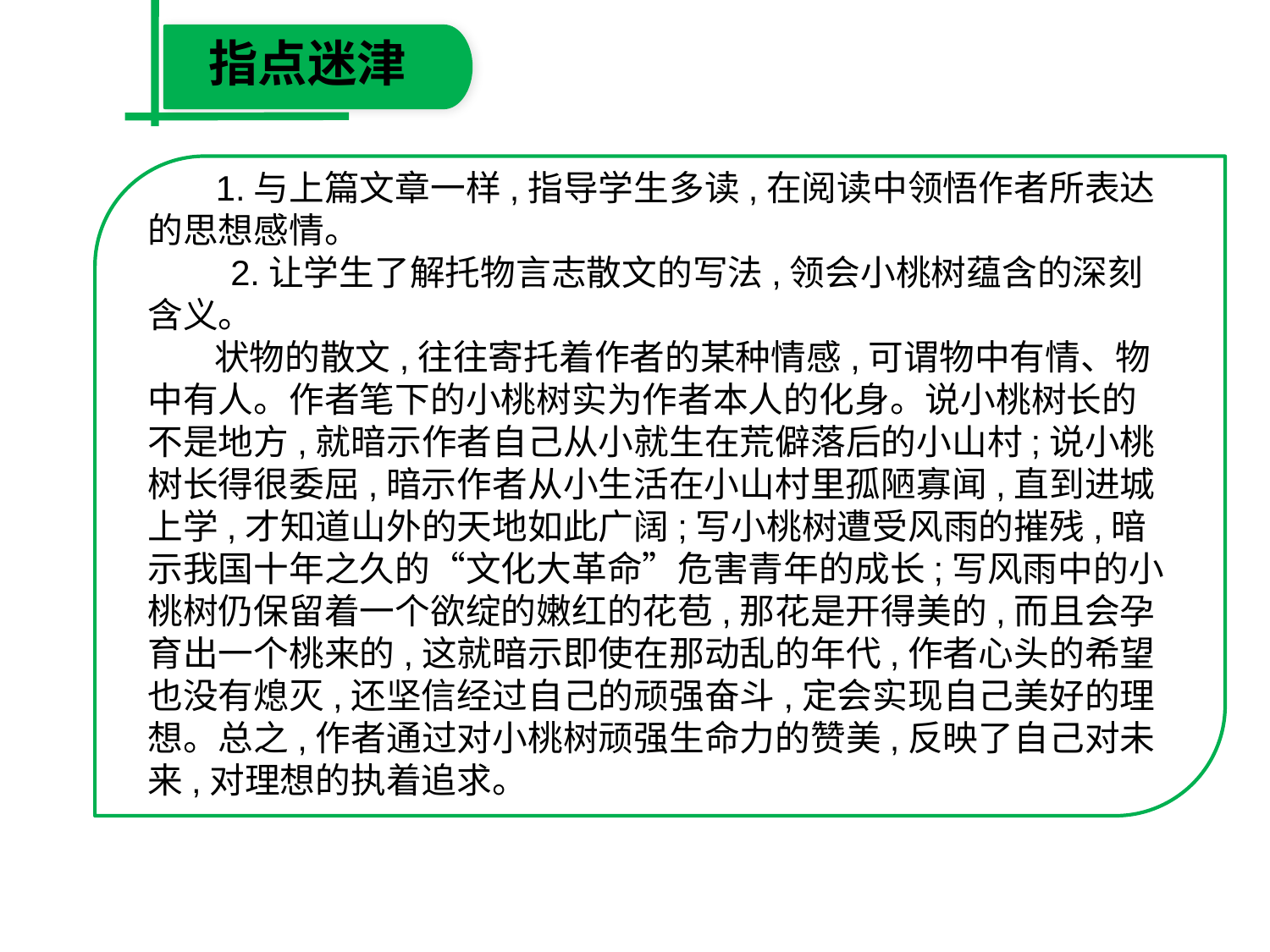

指点迷津

       1.与上篇文章一样,指导学生多读,在阅读中领悟作者所表达的思想感情。
　     2.让学生了解托物言志散文的写法,领会小桃树蕴含的深刻含义。
　    状物的散文,往往寄托着作者的某种情感,可谓物中有情、物中有人。作者笔下的小桃树实为作者本人的化身。说小桃树长的不是地方,就暗示作者自己从小就生在荒僻落后的小山村;说小桃树长得很委屈,暗示作者从小生活在小山村里孤陋寡闻,直到进城上学,才知道山外的天地如此广阔;写小桃树遭受风雨的摧残,暗示我国十年之久的“文化大革命”危害青年的成长;写风雨中的小桃树仍保留着一个欲绽的嫩红的花苞,那花是开得美的,而且会孕育出一个桃来的,这就暗示即使在那动乱的年代,作者心头的希望也没有熄灭,还坚信经过自己的顽强奋斗,定会实现自己美好的理想。总之,作者通过对小桃树顽强生命力的赞美,反映了自己对未来,对理想的执着追求。